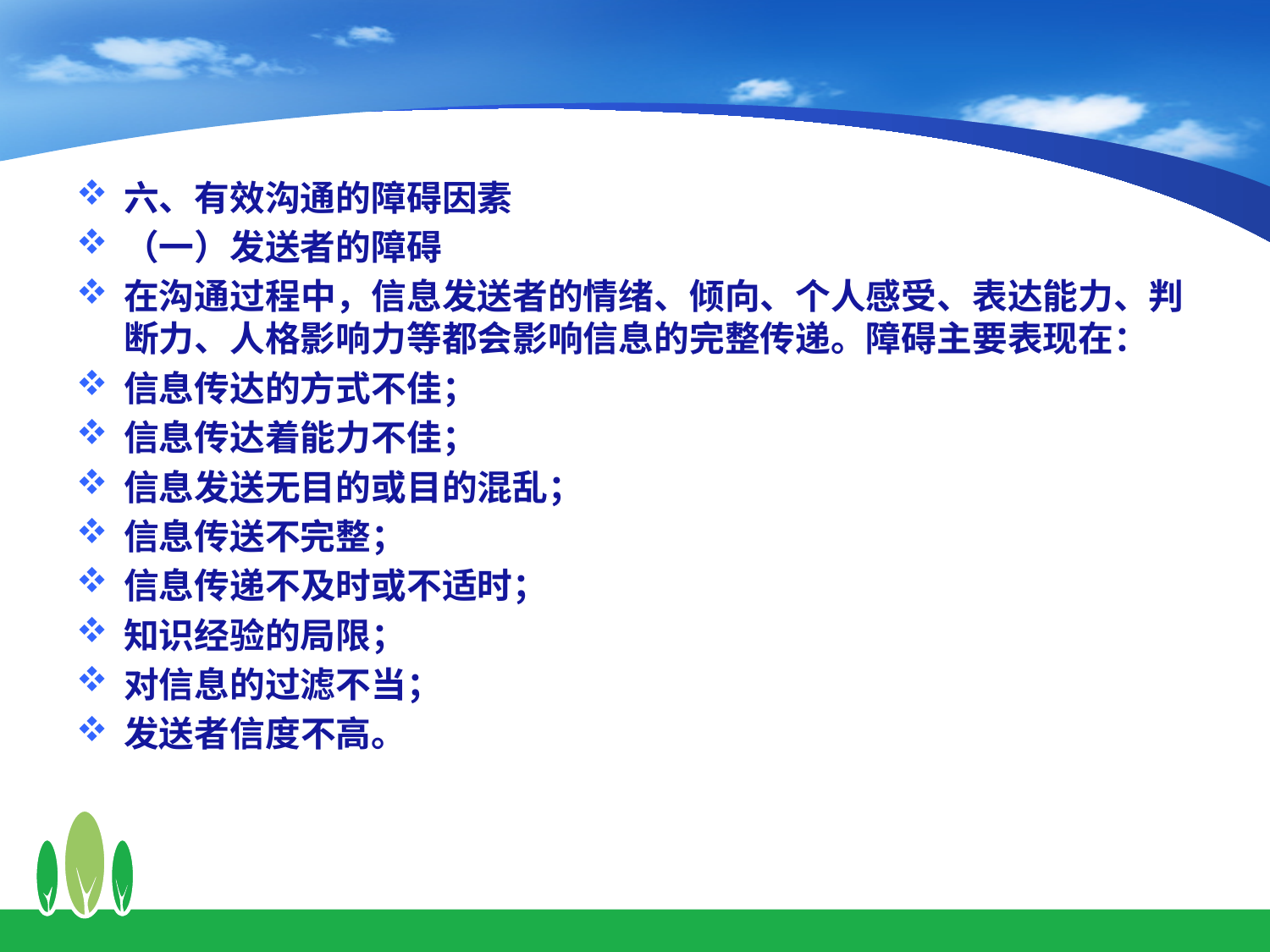

六、有效沟通的障碍因素
（一）发送者的障碍
在沟通过程中，信息发送者的情绪、倾向、个人感受、表达能力、判断力、人格影响力等都会影响信息的完整传递。障碍主要表现在：
信息传达的方式不佳；
信息传达着能力不佳；
信息发送无目的或目的混乱；
信息传送不完整；
信息传递不及时或不适时；
知识经验的局限；
对信息的过滤不当；
发送者信度不高。
86